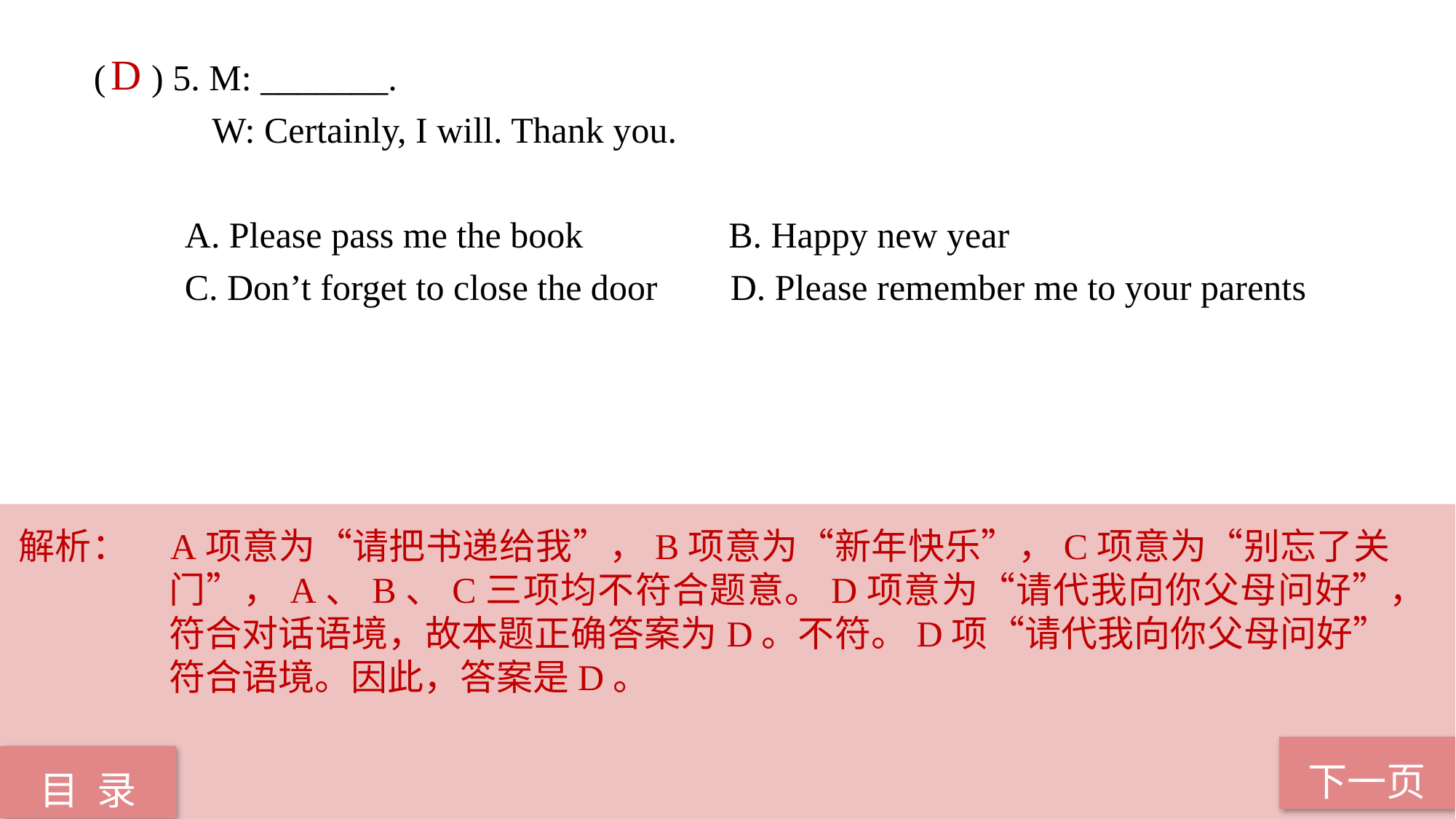

(     ) 5. M: _______.
             W: Certainly, I will. Thank you.

          A. Please pass me the book                B. Happy new year
          C. Don’t forget to close the door        D. Please remember me to your parents
D
解析：	A项意为“请把书递给我”，B项意为“新年快乐”，C项意为“别忘了关门”，A、B、C三项均不符合题意。D项意为“请代我向你父母问好”，符合对话语境，故本题正确答案为D。不符。D项“请代我向你父母问好”符合语境。因此，答案是D。
下一页